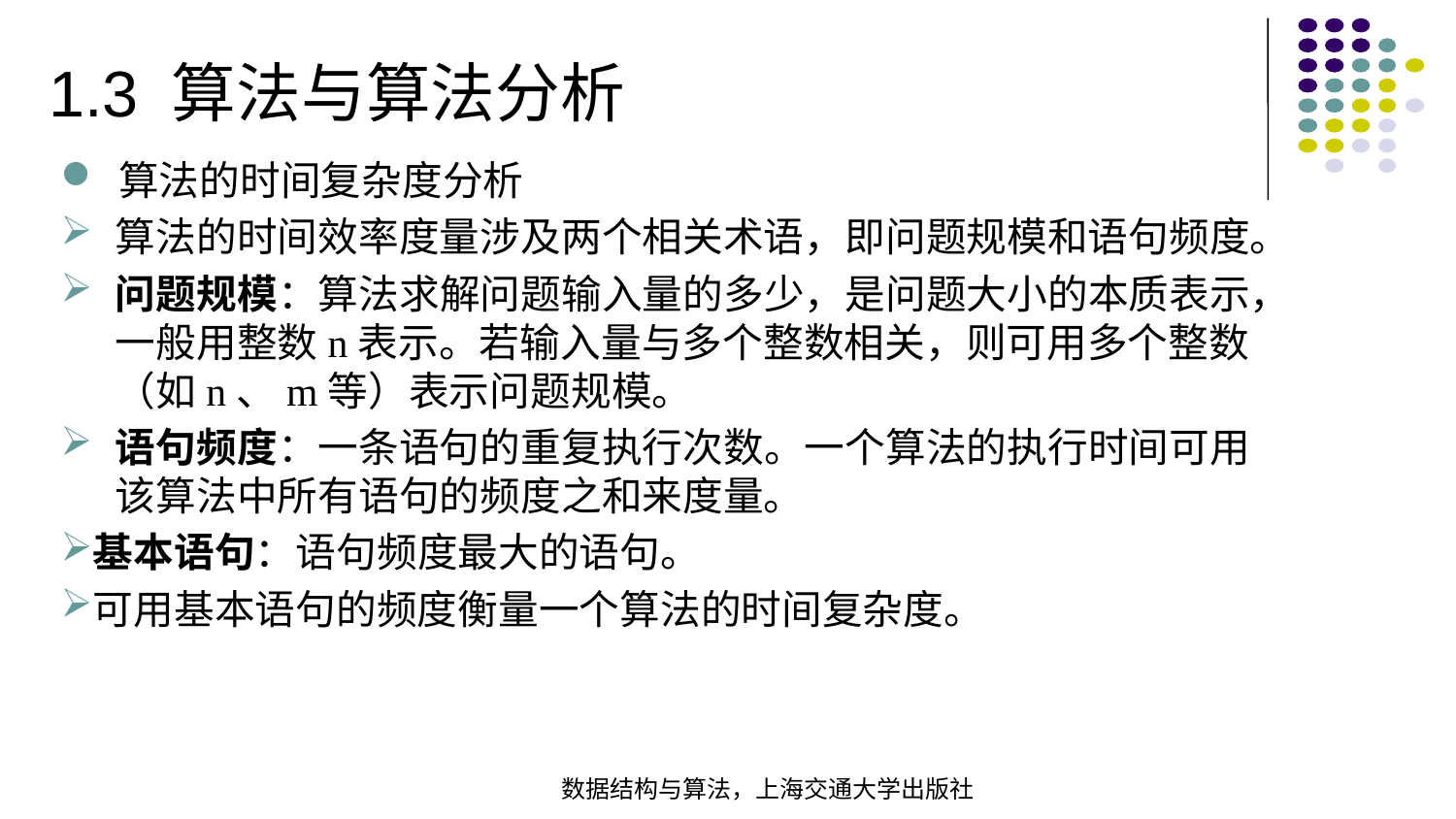

1.3 算法与算法分析
算法的时间复杂度分析
算法的时间效率度量涉及两个相关术语，即问题规模和语句频度。
问题规模：算法求解问题输入量的多少，是问题大小的本质表示，一般用整数n表示。若输入量与多个整数相关，则可用多个整数（如n、m等）表示问题规模。
语句频度：一条语句的重复执行次数。一个算法的执行时间可用该算法中所有语句的频度之和来度量。
基本语句：语句频度最大的语句。
可用基本语句的频度衡量一个算法的时间复杂度。